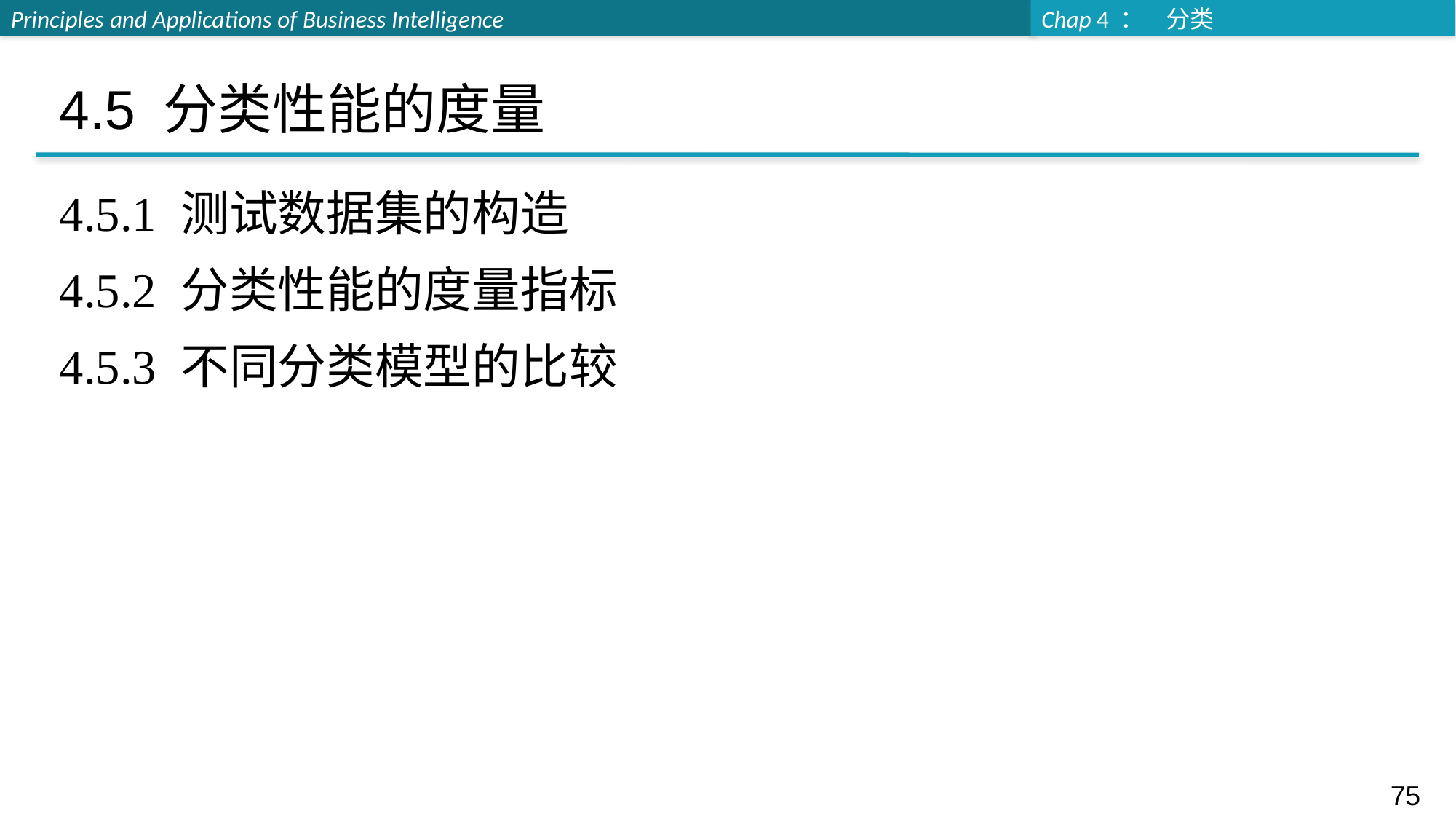

# 4.5 分类性能的度量
4.5.1 测试数据集的构造
4.5.2 分类性能的度量指标
4.5.3 不同分类模型的比较